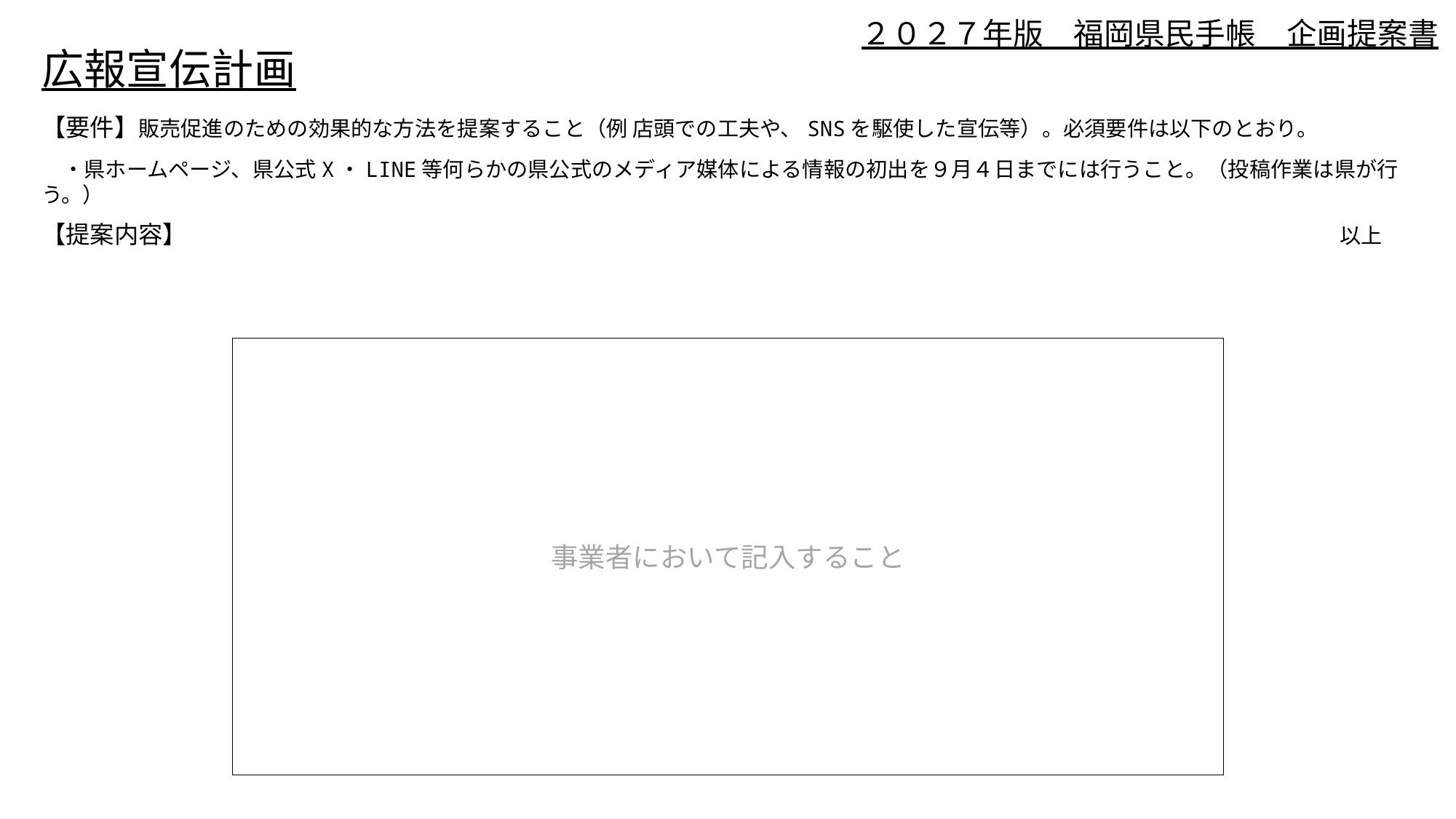

２０２７年版　福岡県民手帳　企画提案書
広報宣伝計画
【要件】販売促進のための効果的な方法を提案すること（例 店頭での工夫や、SNSを駆使した宣伝等）。必須要件は以下のとおり。
　・県ホームページ、県公式X・LINE等何らかの県公式のメディア媒体による情報の初出を９月４日までには行うこと。（投稿作業は県が行う。）
　　　　　　　　　　　　　　　　　　　　　　　　　　　　　　　　　　　　　　　　　　　　　　　　　　　　　　　　　　　　　以上

【提案内容】

事業者において記入すること